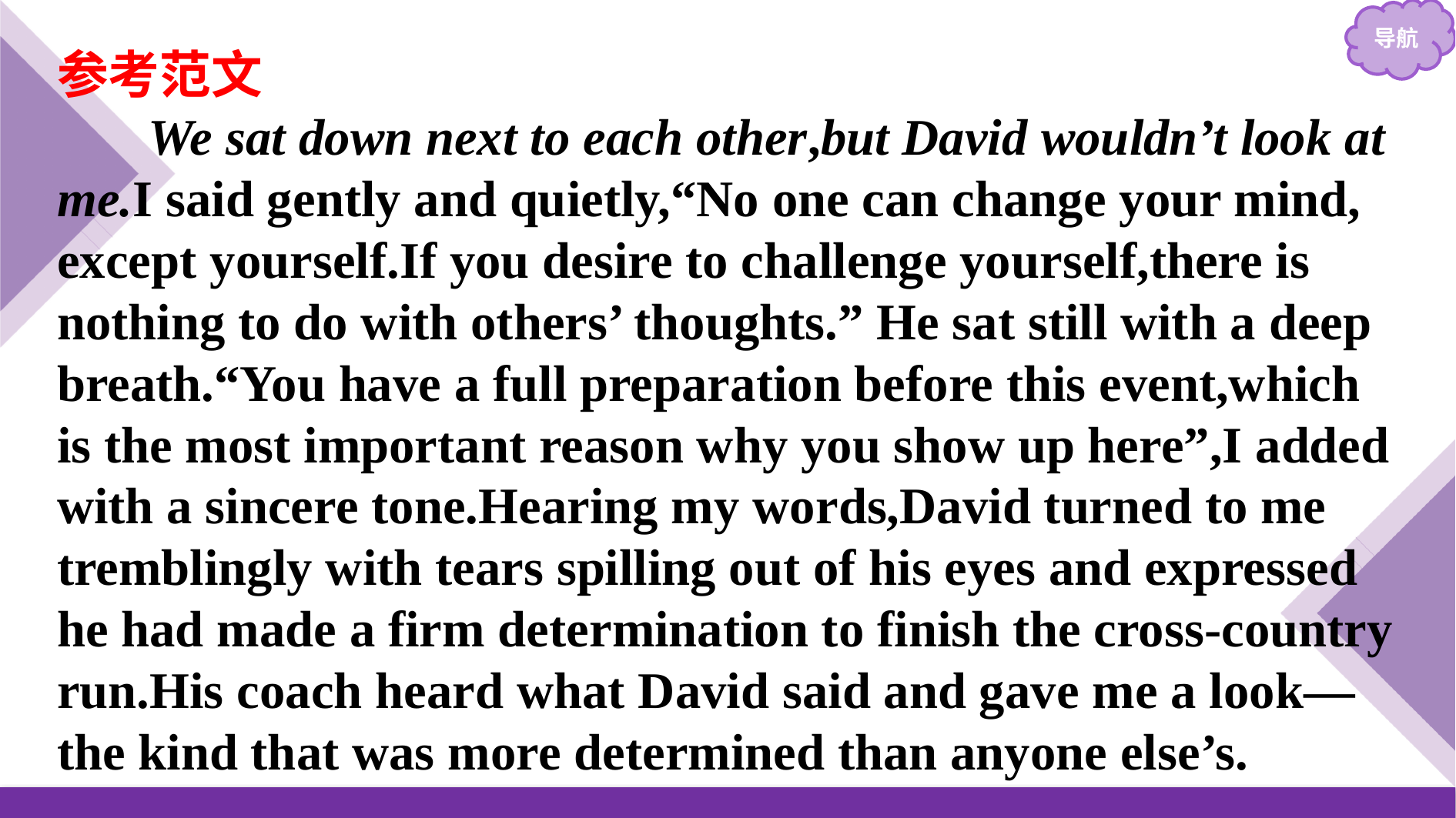

参考范文
We sat down next to each other,but David wouldn’t look at me.I said gently and quietly,“No one can change your mind, except yourself.If you desire to challenge yourself,there is nothing to do with others’ thoughts.” He sat still with a deep breath.“You have a full preparation before this event,which is the most important reason why you show up here”,I added with a sincere tone.Hearing my words,David turned to me tremblingly with tears spilling out of his eyes and expressed he had made a firm determination to finish the cross-country run.His coach heard what David said and gave me a look—the kind that was more determined than anyone else’s.